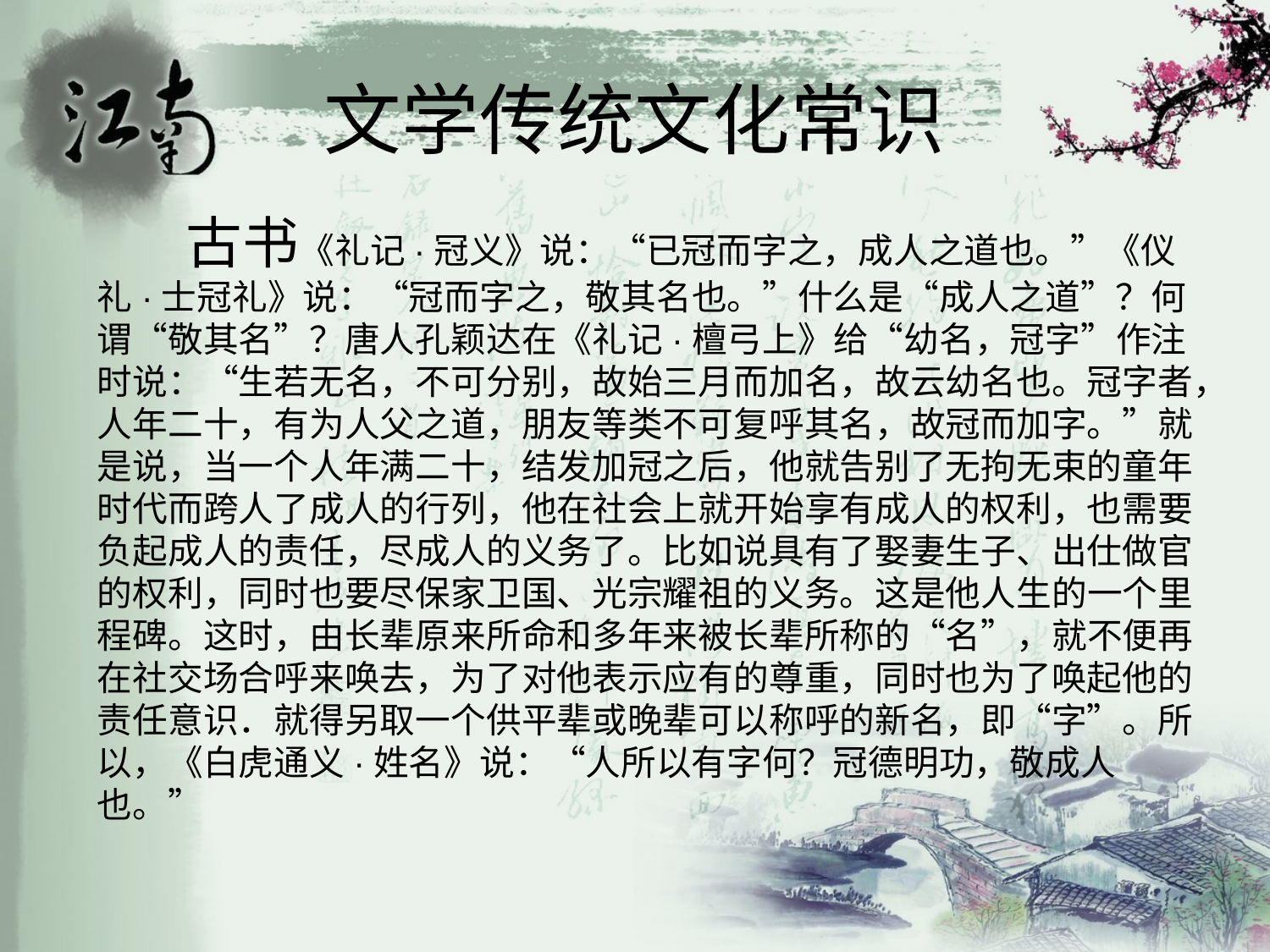

# 文学传统文化常识
         古书《礼记·冠义》说：“已冠而字之，成人之道也。”《仪礼·士冠礼》说：“冠而字之，敬其名也。”什么是“成人之道”？何谓“敬其名”？唐人孔颖达在《礼记·檀弓上》给“幼名，冠字”作注时说：“生若无名，不可分别，故始三月而加名，故云幼名也。冠字者，人年二十，有为人父之道，朋友等类不可复呼其名，故冠而加字。”就是说，当一个人年满二十，结发加冠之后，他就告别了无拘无束的童年时代而跨人了成人的行列，他在社会上就开始享有成人的权利，也需要负起成人的责任，尽成人的义务了。比如说具有了娶妻生子、出仕做官的权利，同时也要尽保家卫国、光宗耀祖的义务。这是他人生的一个里程碑。这时，由长辈原来所命和多年来被长辈所称的“名”，就不便再在社交场合呼来唤去，为了对他表示应有的尊重，同时也为了唤起他的责任意识．就得另取一个供平辈或晚辈可以称呼的新名，即“字”。所以，《白虎通义·姓名》说：“人所以有字何？冠德明功，敬成人也。”